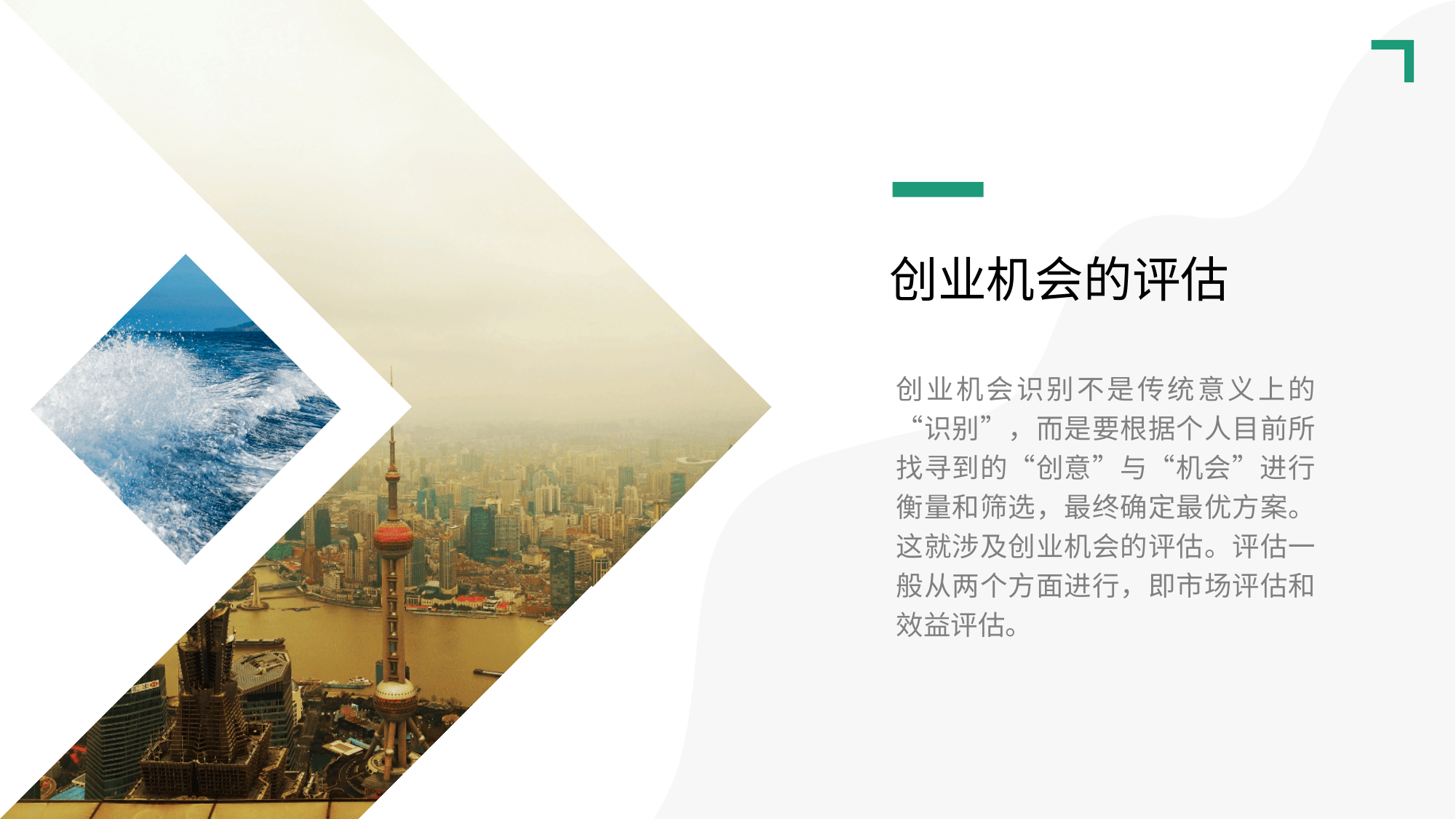

创业机会的评估

创业机会识别不是传统意义上的“识别”，而是要根据个人目前所找寻到的“创意”与“机会”进行衡量和筛选，最终确定最优方案。这就涉及创业机会的评估。评估一般从两个方面进行，即市场评估和效益评估。